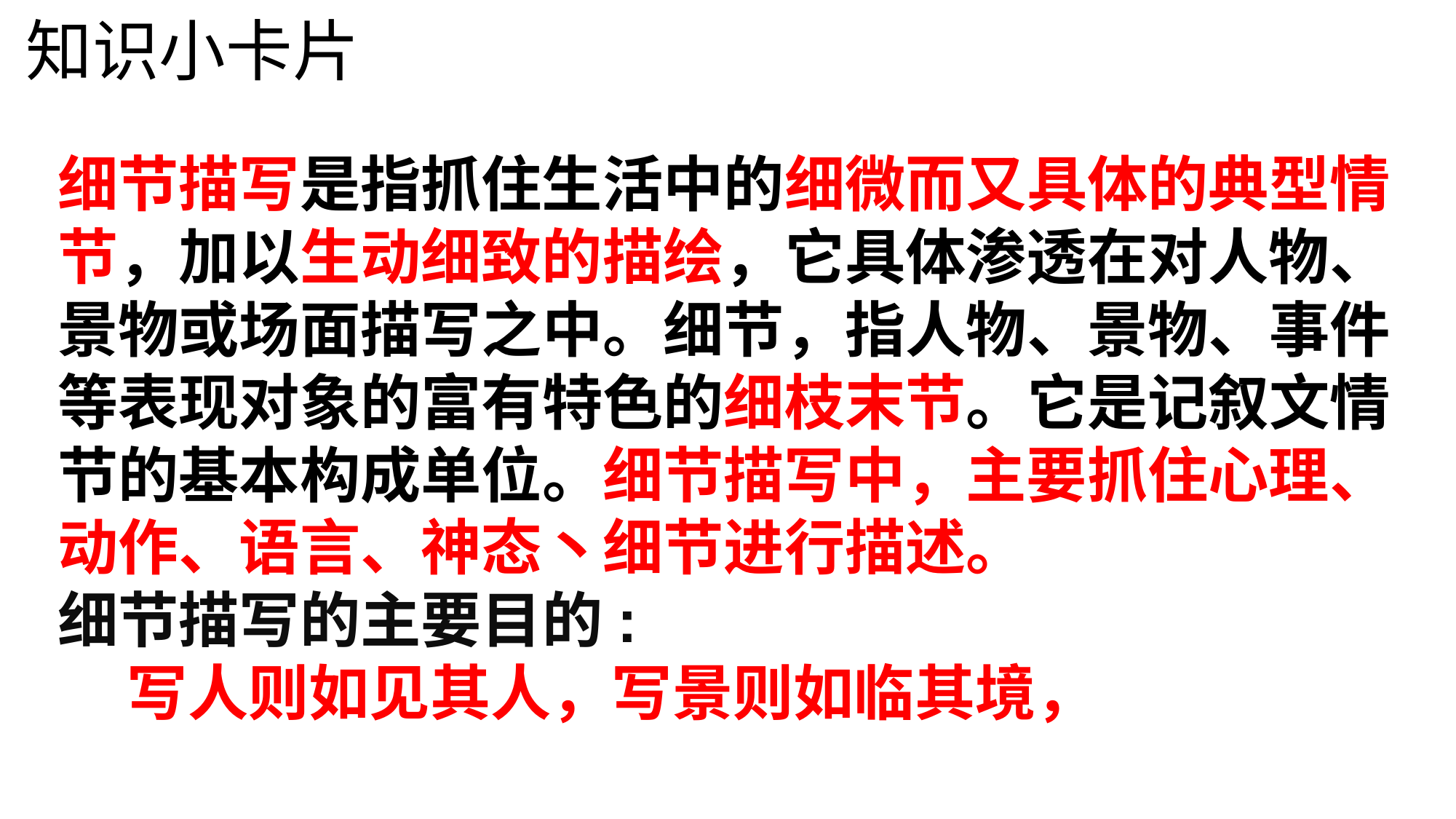

# 知识小卡片
细节描写是指抓住生活中的细微而又具体的典型情节，加以生动细致的描绘，它具体渗透在对人物、景物或场面描写之中。细节，指人物、景物、事件等表现对象的富有特色的细枝末节。它是记叙文情节的基本构成单位。细节描写中，主要抓住心理、动作、语言、神态丶细节进行描述。
细节描写的主要目的:
    写人则如见其人，写景则如临其境，